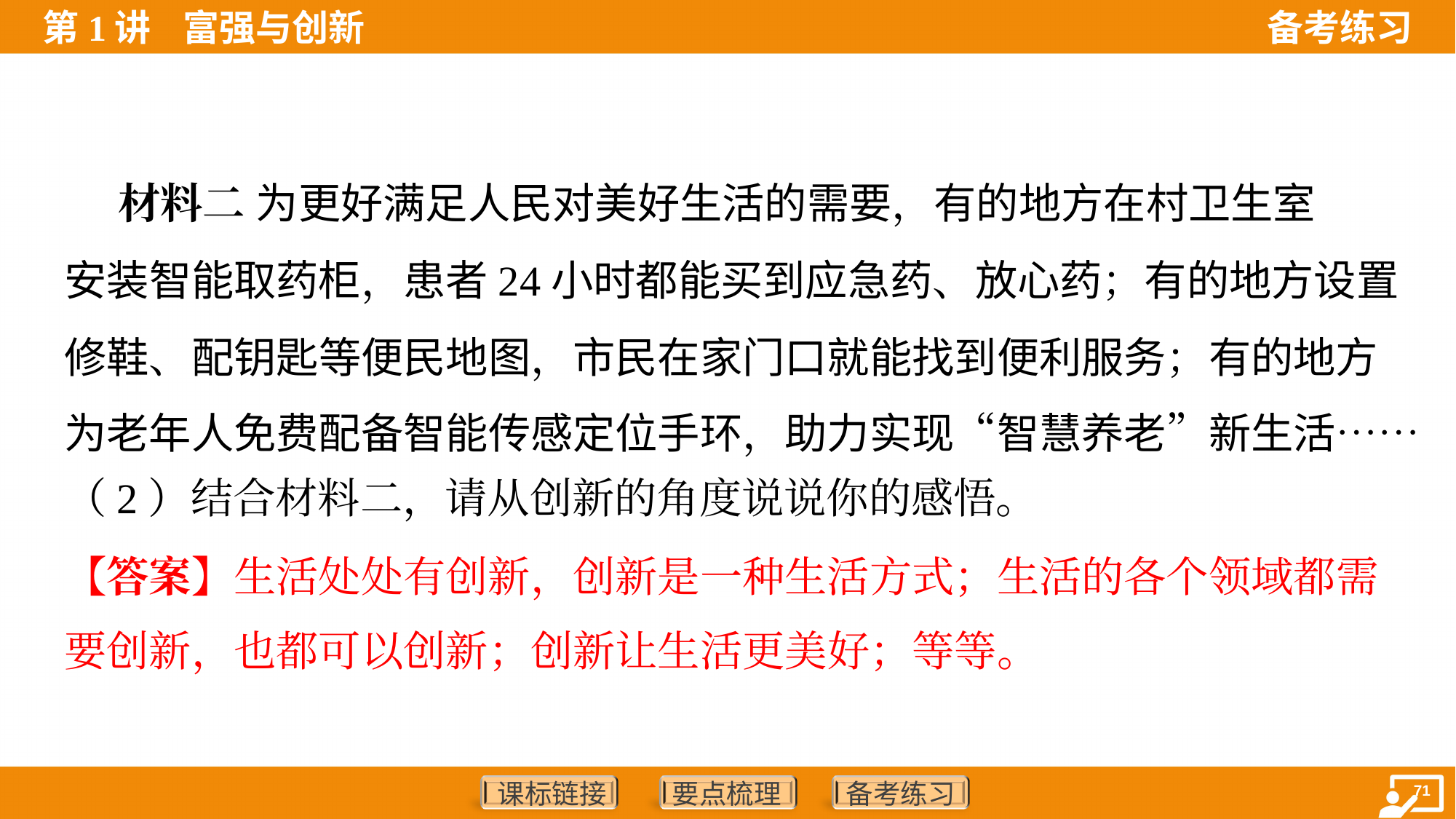

材料二 为更好满足人民对美好生活的需要，有的地方在村卫生室
安装智能取药柜，患者24小时都能买到应急药、放心药；有的地方设置
修鞋、配钥匙等便民地图，市民在家门口就能找到便利服务；有的地方
为老年人免费配备智能传感定位手环，助力实现“智慧养老”新生活……
（2）结合材料二，请从创新的角度说说你的感悟。
【答案】生活处处有创新，创新是一种生活方式；生活的各个领域都需
要创新，也都可以创新；创新让生活更美好；等等。